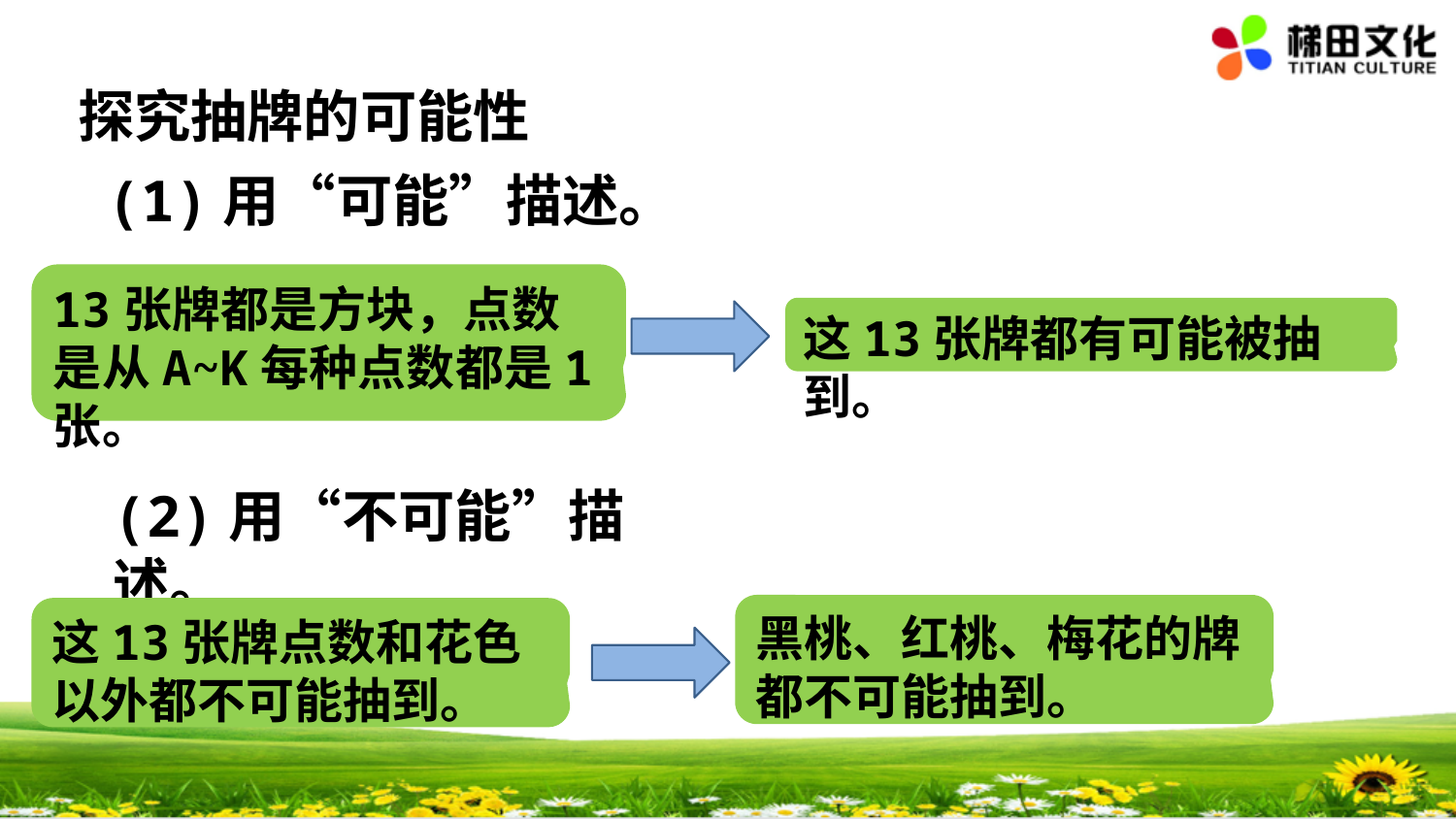

探究抽牌的可能性
(1)用“可能”描述。
13张牌都是方块，点数是从A~K每种点数都是1张。
这13张牌都有可能被抽到。

(2)用“不可能”描述。
黑桃、红桃、梅花的牌都不可能抽到。
这13张牌点数和花色以外都不可能抽到。